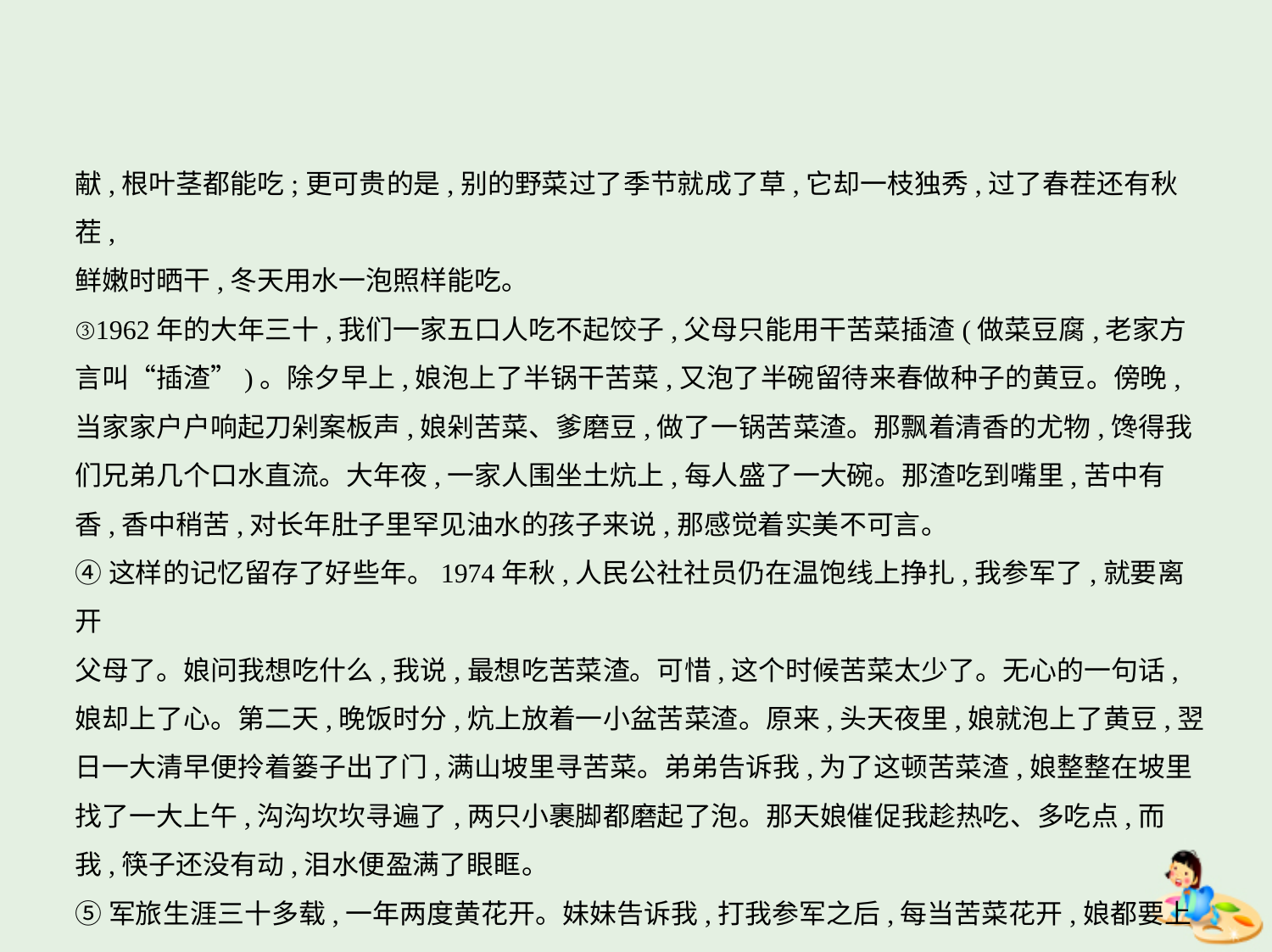

献,根叶茎都能吃;更可贵的是,别的野菜过了季节就成了草,它却一枝独秀,过了春茬还有秋茬,
鲜嫩时晒干,冬天用水一泡照样能吃。
③1962年的大年三十,我们一家五口人吃不起饺子,父母只能用干苦菜插渣(做菜豆腐,老家方
言叫“插渣”)。除夕早上,娘泡上了半锅干苦菜,又泡了半碗留待来春做种子的黄豆。傍晚,
当家家户户响起刀剁案板声,娘剁苦菜、爹磨豆,做了一锅苦菜渣。那飘着清香的尤物,馋得我
们兄弟几个口水直流。大年夜,一家人围坐土炕上,每人盛了一大碗。那渣吃到嘴里,苦中有
香,香中稍苦,对长年肚子里罕见油水的孩子来说,那感觉着实美不可言。
④这样的记忆留存了好些年。1974年秋,人民公社社员仍在温饱线上挣扎,我参军了,就要离开
父母了。娘问我想吃什么,我说,最想吃苦菜渣。可惜,这个时候苦菜太少了。无心的一句话,
娘却上了心。第二天,晚饭时分,炕上放着一小盆苦菜渣。原来,头天夜里,娘就泡上了黄豆,翌
日一大清早便拎着篓子出了门,满山坡里寻苦菜。弟弟告诉我,为了这顿苦菜渣,娘整整在坡里
找了一大上午,沟沟坎坎寻遍了,两只小裹脚都磨起了泡。那天娘催促我趁热吃、多吃点,而
我,筷子还没有动,泪水便盈满了眼眶。
⑤军旅生涯三十多载,一年两度黄花开。妹妹告诉我,打我参军之后,每当苦菜花开,娘都要上